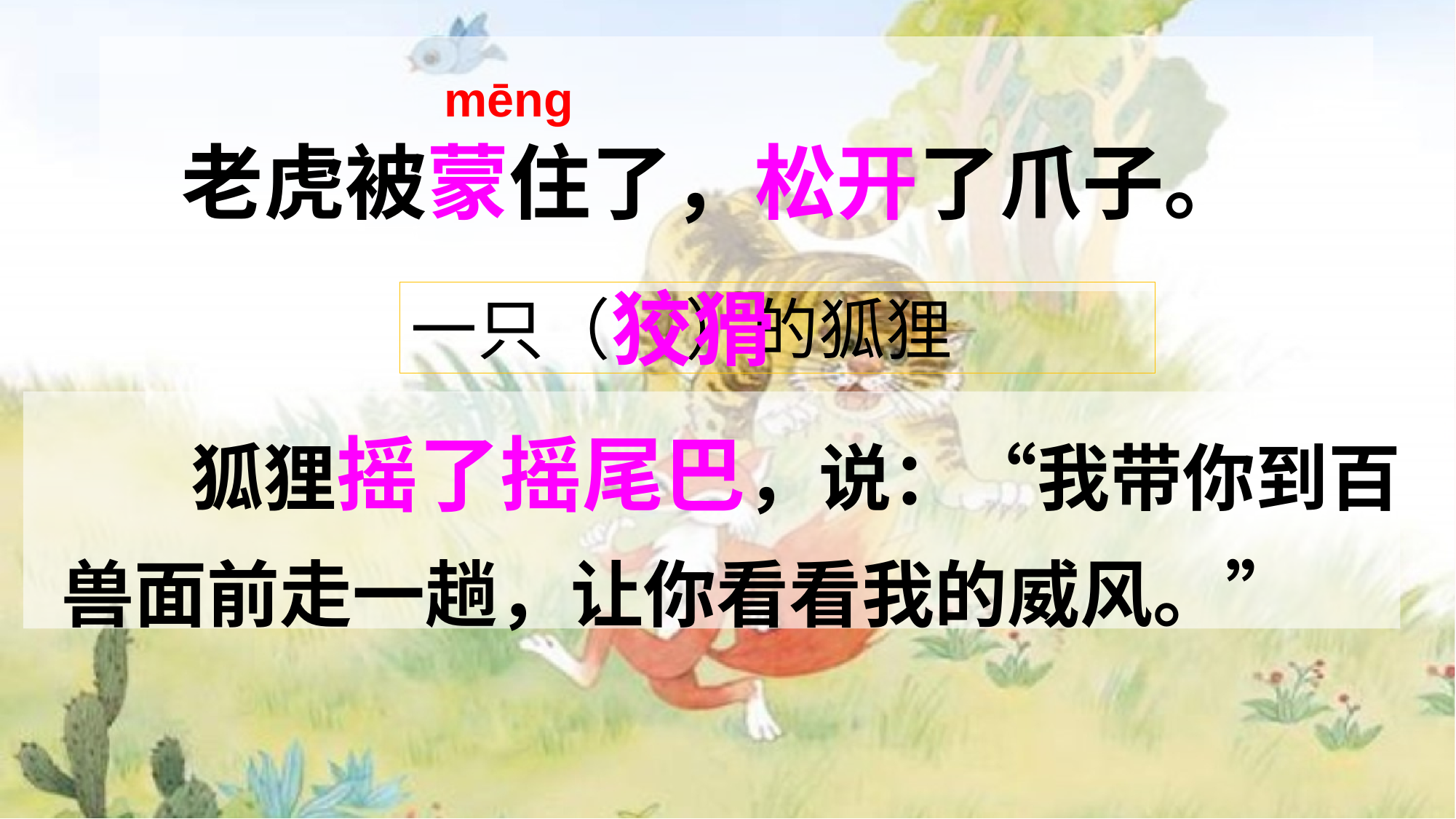

# mēng
老虎被蒙住了，松开了爪子。
狡猾
一只（     ）的狐狸

狐狸摇了摇尾巴，说：“我带你到百兽面前走一趟，让你看看我的威风。”